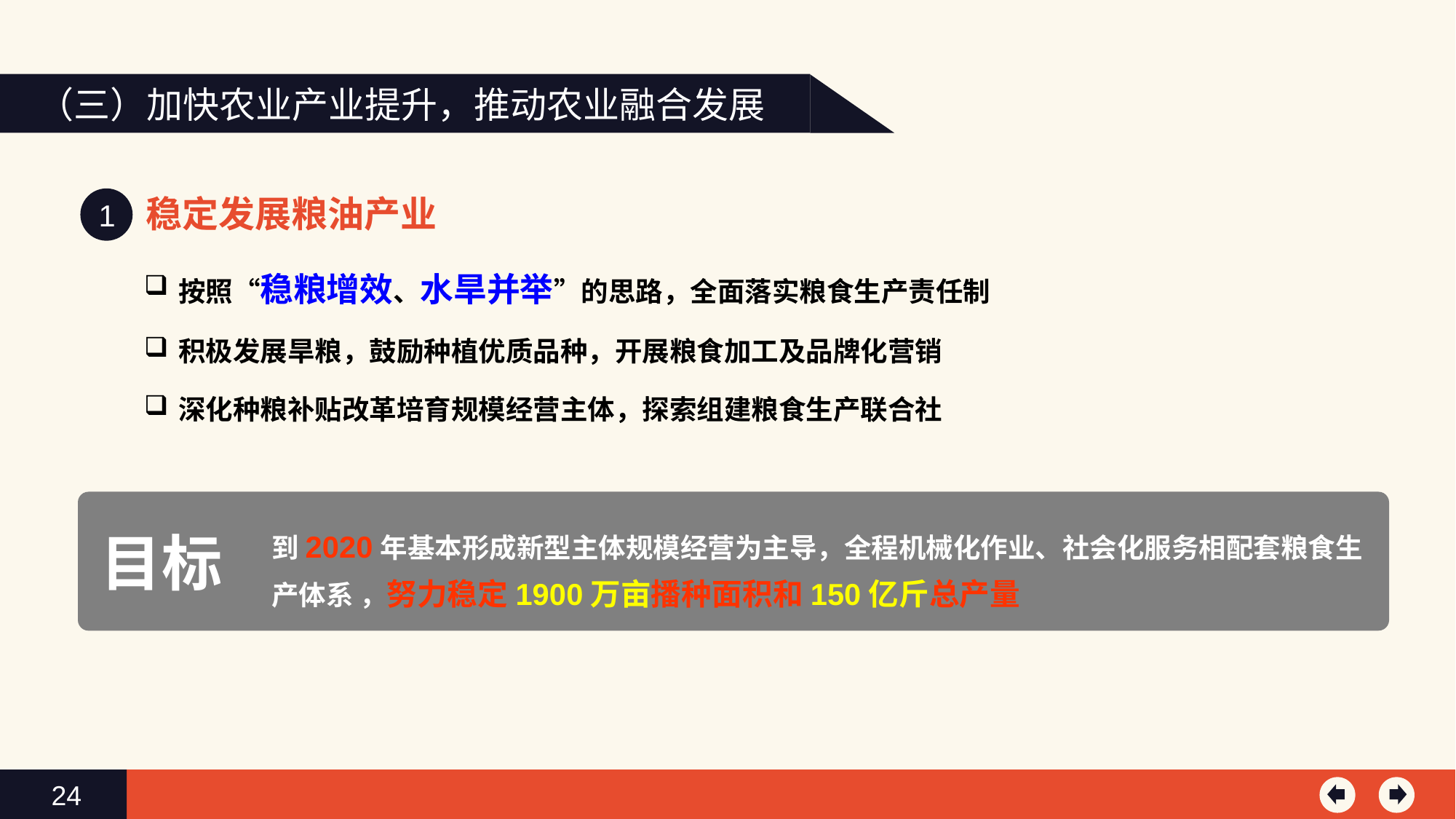

（三）加快农业产业提升，推动农业融合发展
稳定发展粮油产业
1
按照“稳粮增效、水旱并举”的思路，全面落实粮食生产责任制
积极发展旱粮，鼓励种植优质品种，开展粮食加工及品牌化营销
深化种粮补贴改革培育规模经营主体，探索组建粮食生产联合社

到2020年基本形成新型主体规模经营为主导，全程机械化作业、社会化服务相配套粮食生产体系 ，努力稳定1900万亩播种面积和150亿斤总产量
目标
24